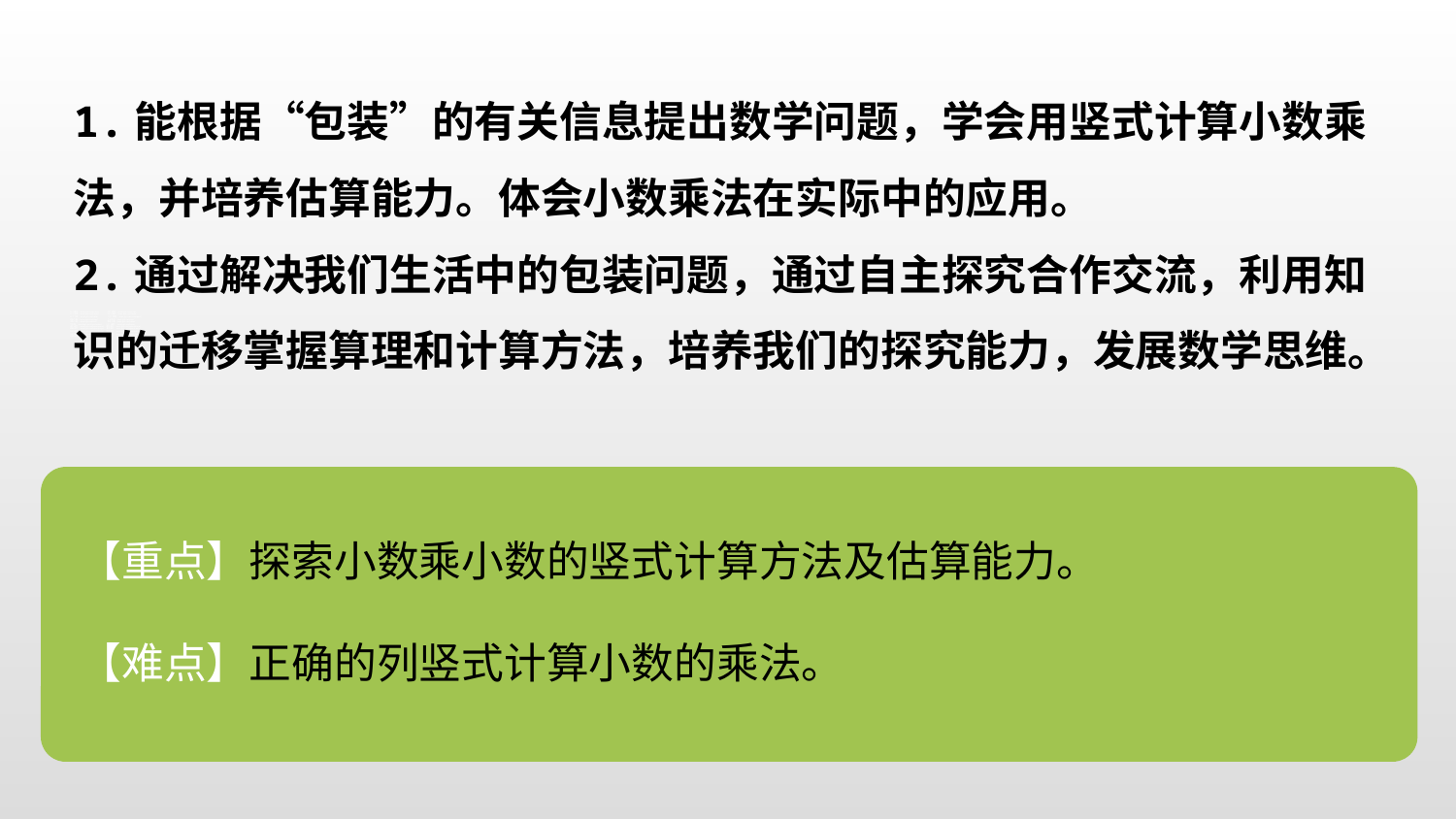

1.能根据“包装”的有关信息提出数学问题，学会用竖式计算小数乘法，并培养估算能力。体会小数乘法在实际中的应用。
2.通过解决我们生活中的包装问题，通过自主探究合作交流，利用知识的迁移掌握算理和计算方法，培养我们的探究能力，发展数学思维。

【重点】探索小数乘小数的竖式计算方法及估算能力。
【难点】正确的列竖式计算小数的乘法。